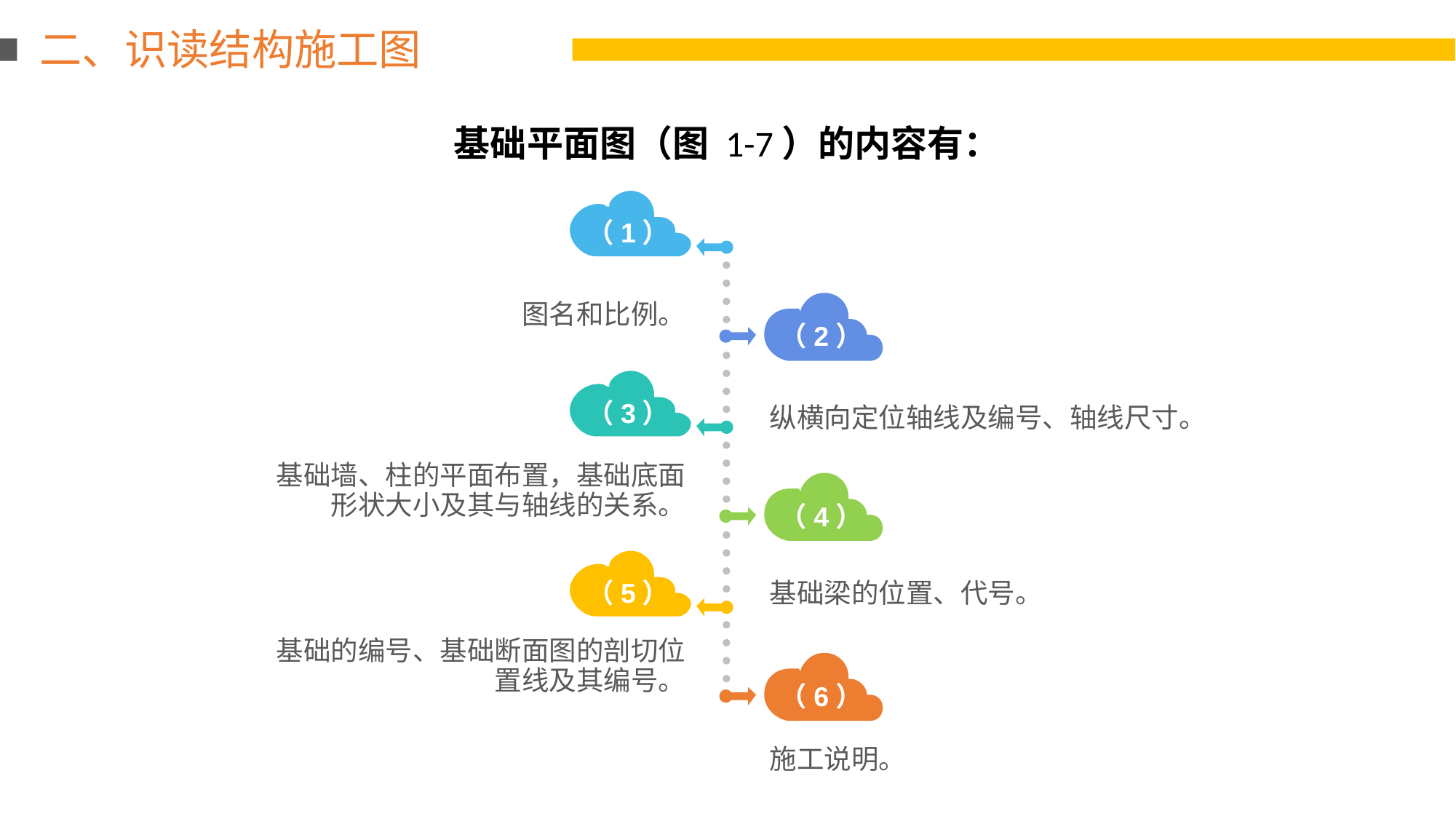

二、识读结构施工图
基础平面图（图 1-7）的内容有：
（1）

图名和比例。

（2）

纵横向定位轴线及编号、轴线尺寸。
（3）

基础墙、柱的平面布置，基础底面形状大小及其与轴线的关系。
（4）

基础梁的位置、代号。
（5）

基础的编号、基础断面图的剖切位置线及其编号。
（6）

施工说明。